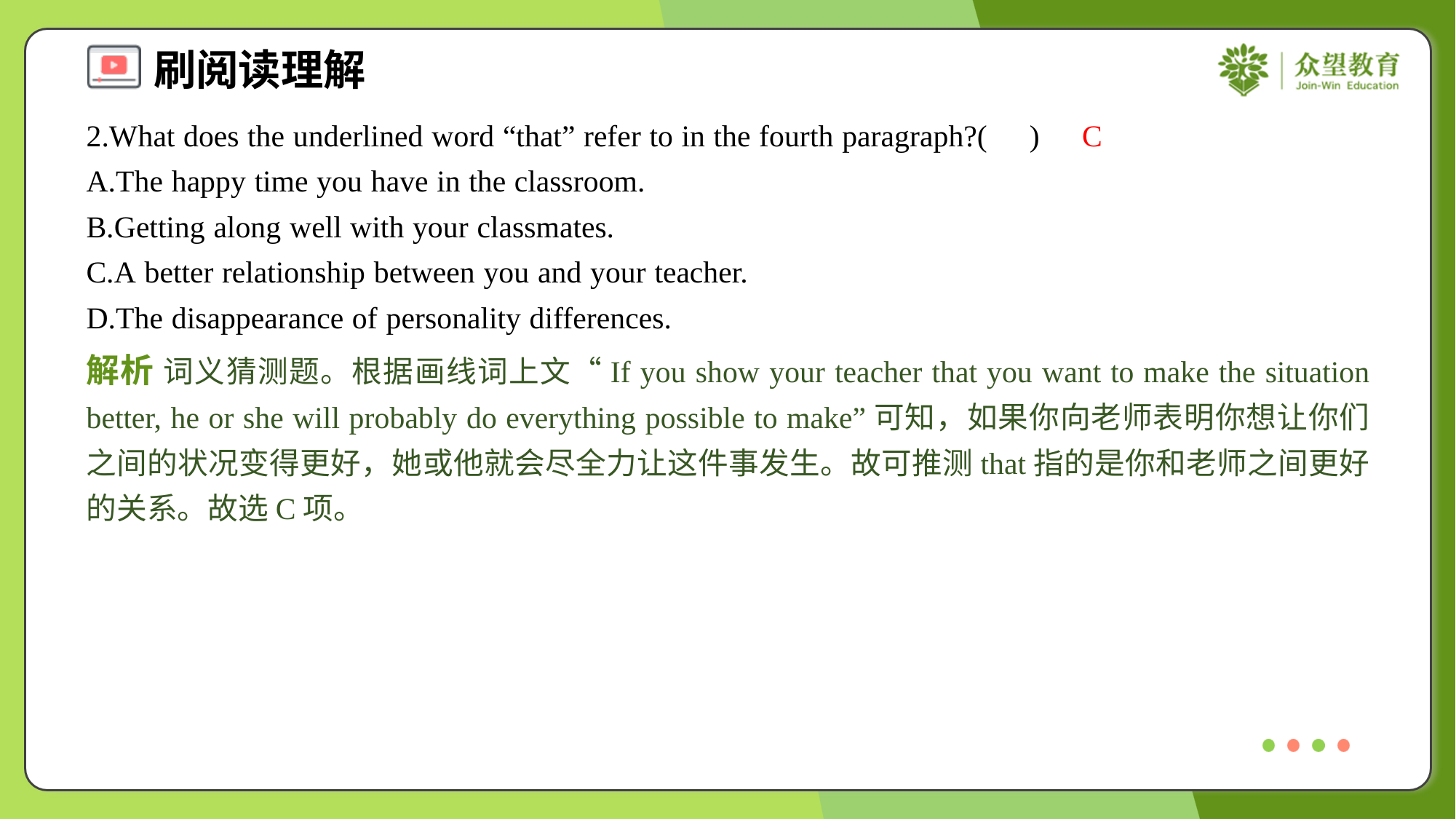

2.What does the underlined word “that” refer to in the fourth paragraph?(     )
C
A.The happy time you have in the classroom.
B.Getting along well with your classmates.
C.A better relationship between you and your teacher.
D.The disappearance of personality differences.
解析 词义猜测题。根据画线词上文“If you show your teacher that you want to make the situation better, he or she will probably do everything possible to make”可知，如果你向老师表明你想让你们之间的状况变得更好，她或他就会尽全力让这件事发生。故可推测that指的是你和老师之间更好的关系。故选C项。